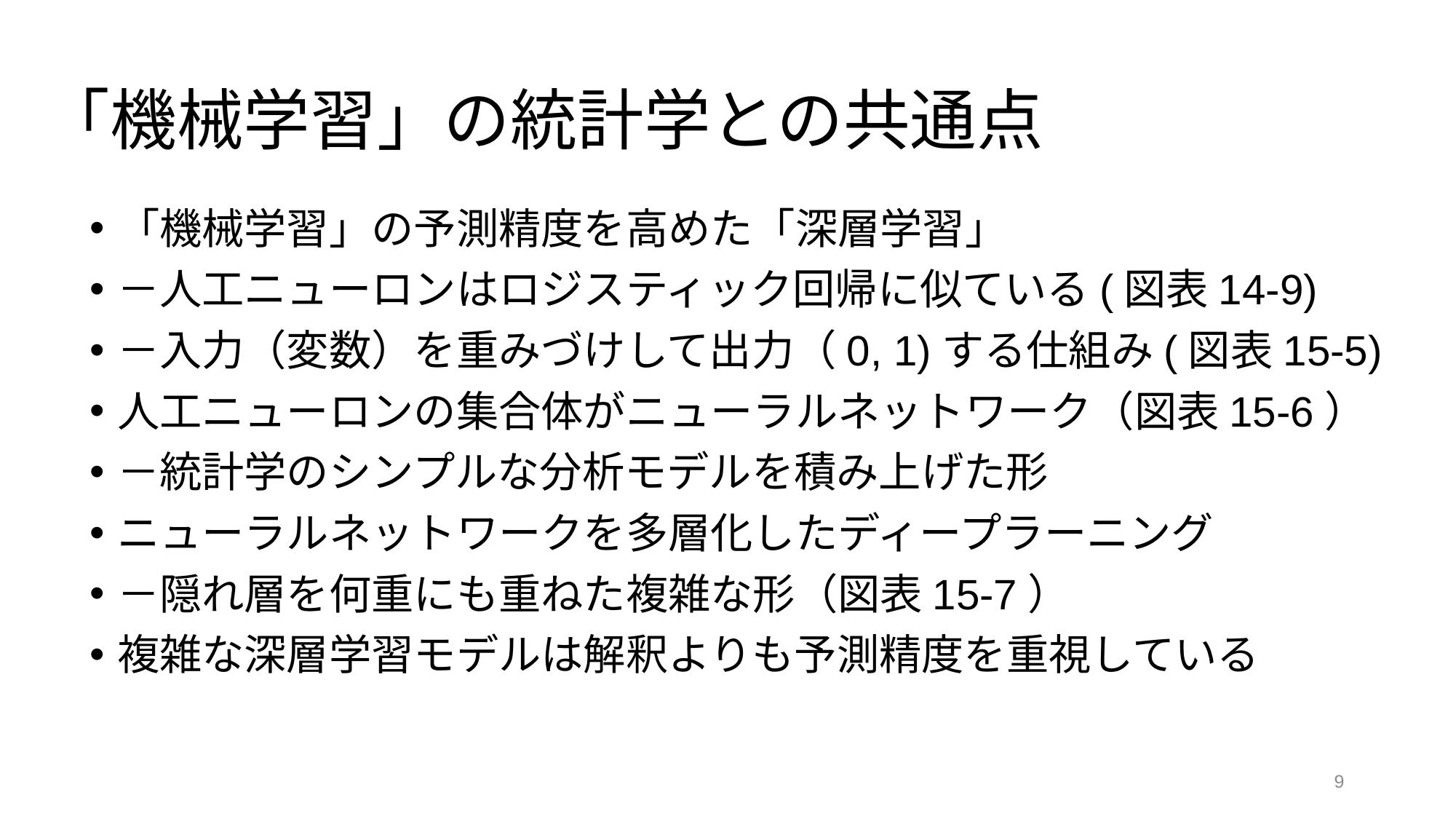

# 「機械学習」の統計学との共通点
「機械学習」の予測精度を高めた「深層学習」
－人工ニューロンはロジスティック回帰に似ている(図表14-9)
－入力（変数）を重みづけして出力（0, 1)する仕組み(図表15-5)
人工ニューロンの集合体がニューラルネットワーク（図表15-6）
－統計学のシンプルな分析モデルを積み上げた形
ニューラルネットワークを多層化したディープラーニング
－隠れ層を何重にも重ねた複雑な形（図表15-7）
複雑な深層学習モデルは解釈よりも予測精度を重視している
9